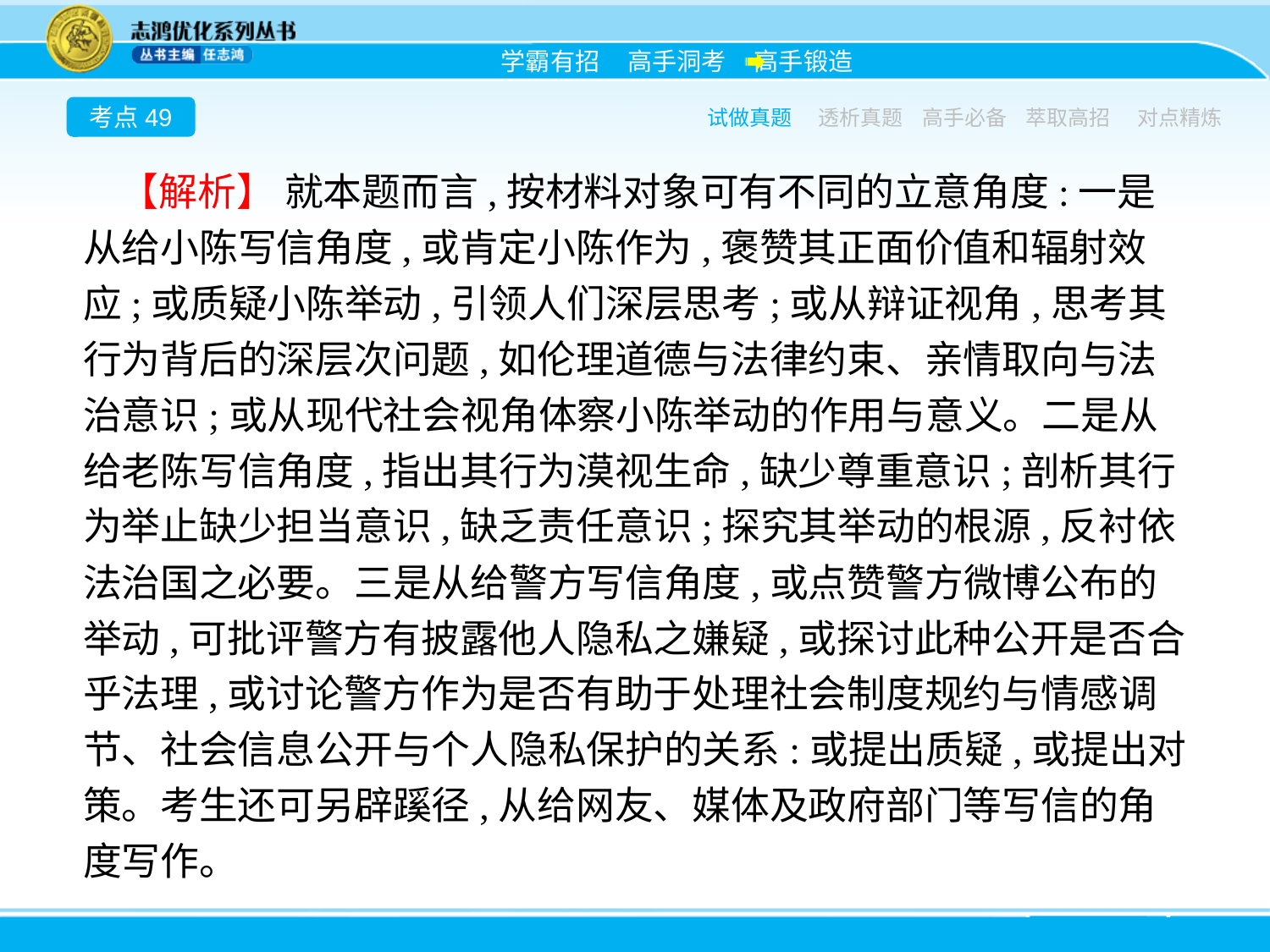

考点49
试做真题
透析真题
高手必备
萃取高招
对点精炼
【解析】 就本题而言,按材料对象可有不同的立意角度:一是从给小陈写信角度,或肯定小陈作为,褒赞其正面价值和辐射效应;或质疑小陈举动,引领人们深层思考;或从辩证视角,思考其行为背后的深层次问题,如伦理道德与法律约束、亲情取向与法治意识;或从现代社会视角体察小陈举动的作用与意义。二是从给老陈写信角度,指出其行为漠视生命,缺少尊重意识;剖析其行为举止缺少担当意识,缺乏责任意识;探究其举动的根源,反衬依法治国之必要。三是从给警方写信角度,或点赞警方微博公布的举动,可批评警方有披露他人隐私之嫌疑,或探讨此种公开是否合乎法理,或讨论警方作为是否有助于处理社会制度规约与情感调节、社会信息公开与个人隐私保护的关系:或提出质疑,或提出对策。考生还可另辟蹊径,从给网友、媒体及政府部门等写信的角度写作。